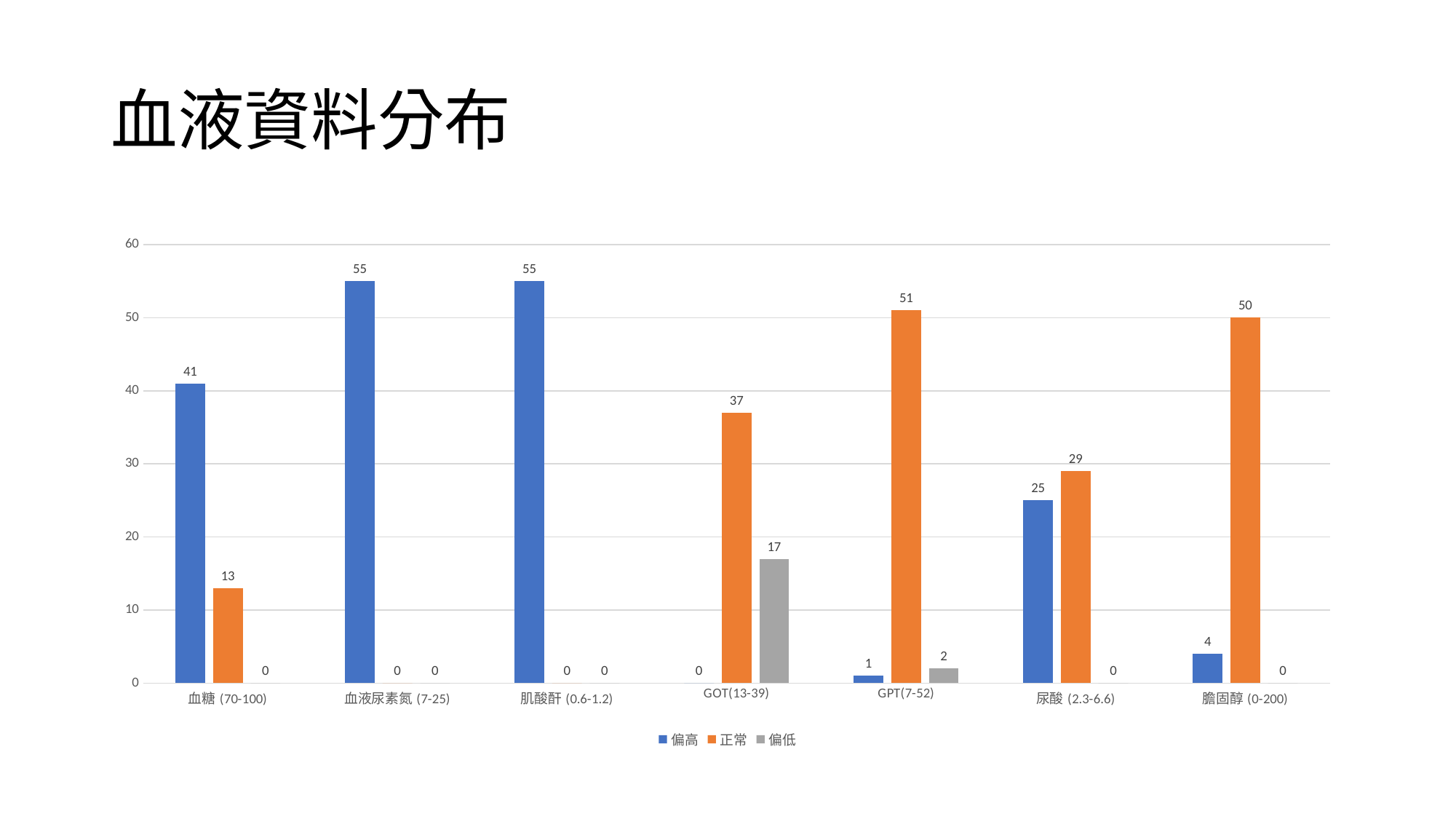

# 血液資料分布

### Chart

| Category | 偏高 | 正常 | 偏低 |
|---|---|---|---|
| 血糖(70-100) | 41.0 | 13.0 | 0.0 |
| 血液尿素氮(7-25) | 55.0 | 0.0 | 0.0 |
| 肌酸酐(0.6-1.2) | 55.0 | 0.0 | 0.0 |
| GOT(13-39) | 0.0 | 37.0 | 17.0 |
| GPT(7-52) | 1.0 | 51.0 | 2.0 |
| 尿酸(2.3-6.6) | 25.0 | 29.0 | 0.0 |
| 膽固醇(0-200) | 4.0 | 50.0 | 0.0 |